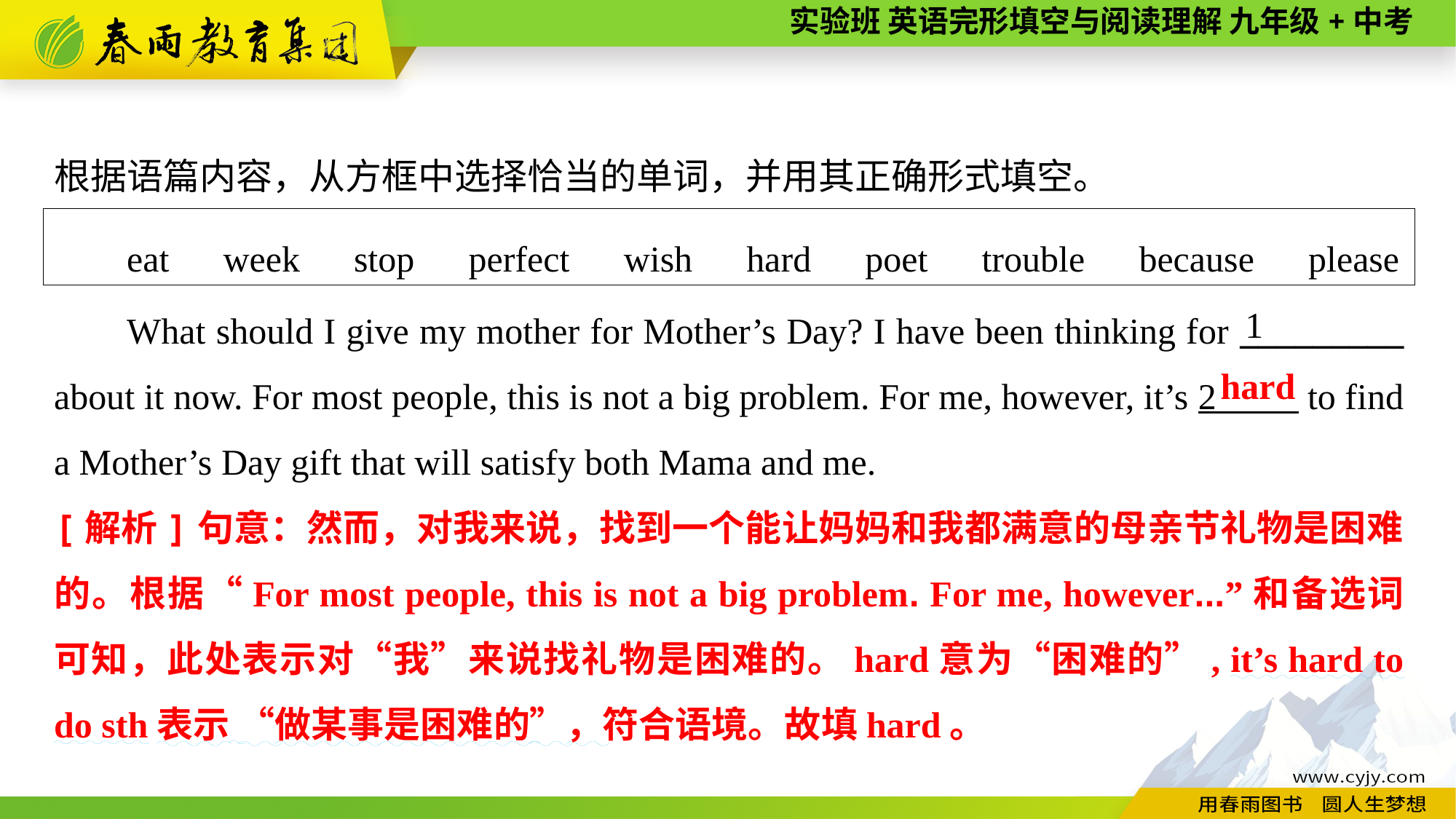

根据语篇内容，从方框中选择恰当的单词，并用其正确形式填空。
eat　week　stop　perfect　wish　hard　poet　trouble　because　please
What should I give my mother for Mother’s Day? I have been thinking for _________ about it now. For most people, this is not a big problem. For me, however, it’s 2          to find a Mother’s Day gift that will satisfy both Mama and me.
1
hard
[解析]句意：然而，对我来说，找到一个能让妈妈和我都满意的母亲节礼物是困难的。根据“For most people, this is not a big problem. For me, however...”和备选词可知，此处表示对“我”来说找礼物是困难的。hard意为“困难的”, it’s hard to do sth表示 “做某事是困难的”，符合语境。故填hard。